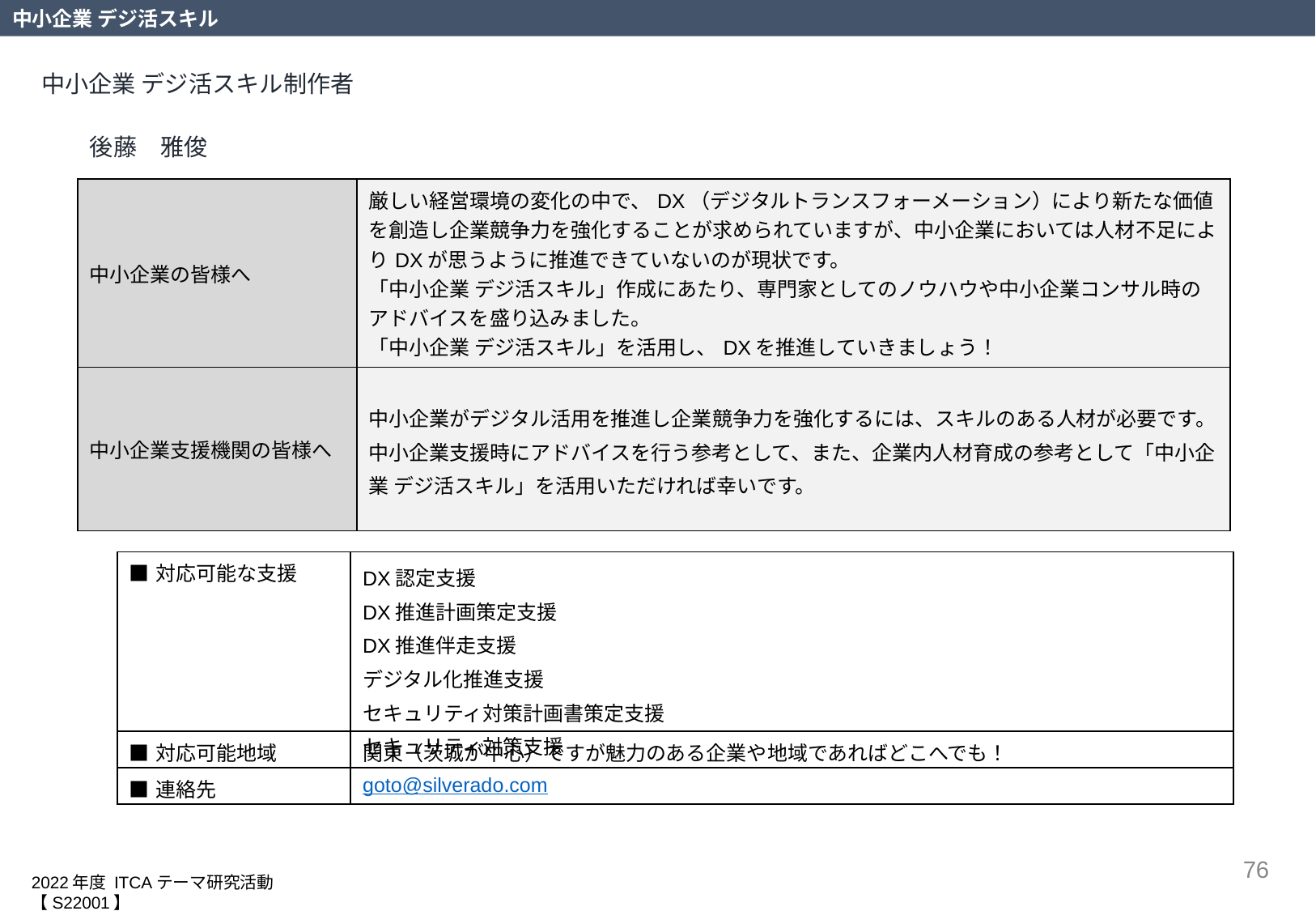

中小企業 デジ活スキル
中小企業 デジ活スキル制作者
後藤　雅俊
| 中小企業の皆様へ | 厳しい経営環境の変化の中で、DX（デジタルトランスフォーメーション）により新たな価値を創造し企業競争力を強化することが求められていますが、中小企業においては人材不足によりDXが思うように推進できていないのが現状です。 「中小企業 デジ活スキル」作成にあたり、専門家としてのノウハウや中小企業コンサル時のアドバイスを盛り込みました。 「中小企業 デジ活スキル」を活用し、DXを推進していきましょう！ |
| --- | --- |
| 中小企業支援機関の皆様へ | 中小企業がデジタル活用を推進し企業競争力を強化するには、スキルのある人材が必要です。 中小企業支援時にアドバイスを行う参考として、また、企業内人材育成の参考として「中小企業 デジ活スキル」を活用いただければ幸いです。 |
| ■対応可能な支援 | DX認定支援 DX推進計画策定支援 DX推進伴走支援 デジタル化推進支援 セキュリティ対策計画書策定支援 セキュリティ対策支援 |
| --- | --- |
| ■対応可能地域 | 関東（茨城が中心）ですが魅力のある企業や地域であればどこへでも！ |
| ■連絡先 | goto@silverado.com |
76